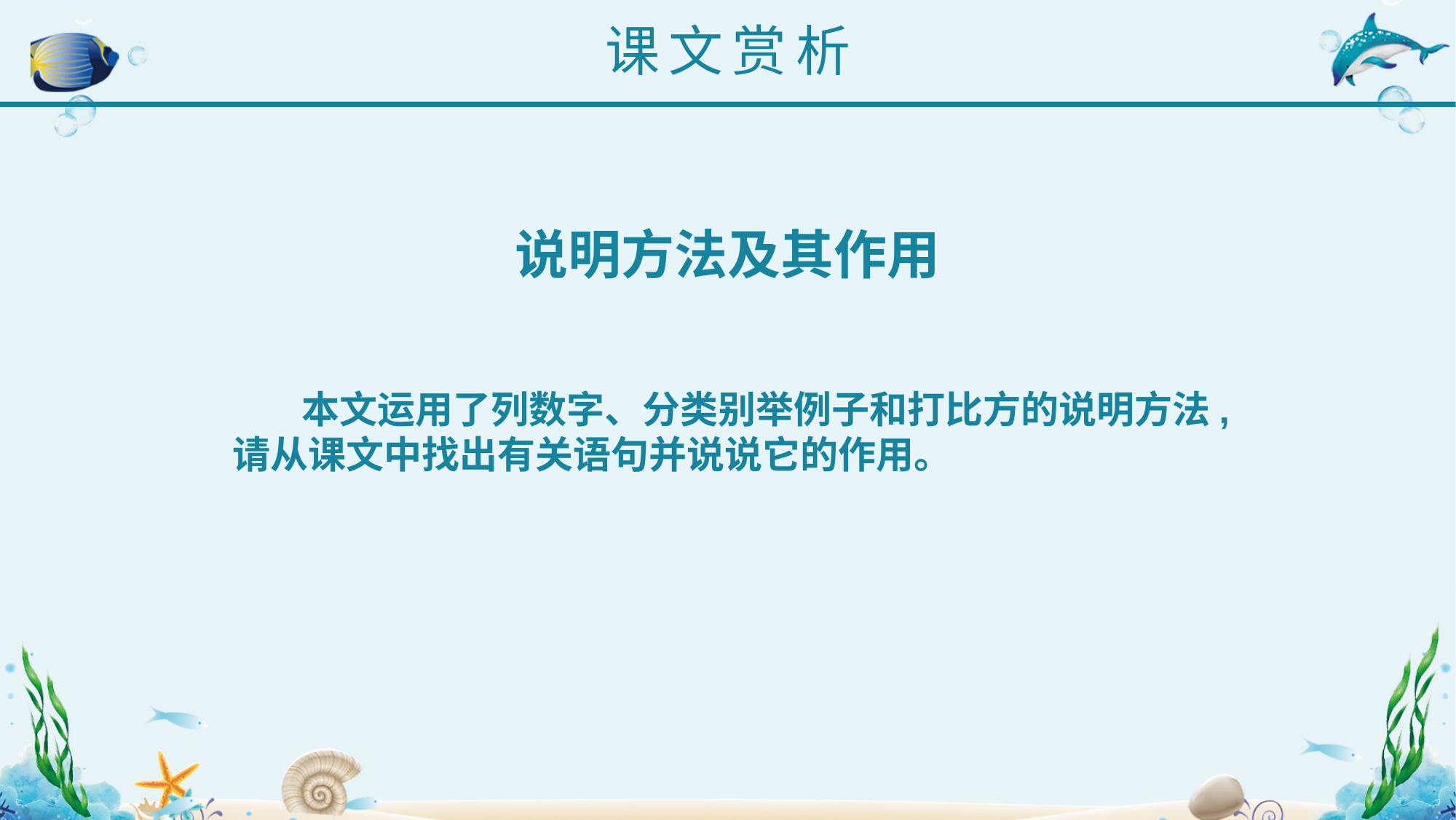

课文赏析

说明方法及其作用

       本文运用了列数字、分类别举例子和打比方的说明方法,请从课文中找出有关语句并说说它的作用。